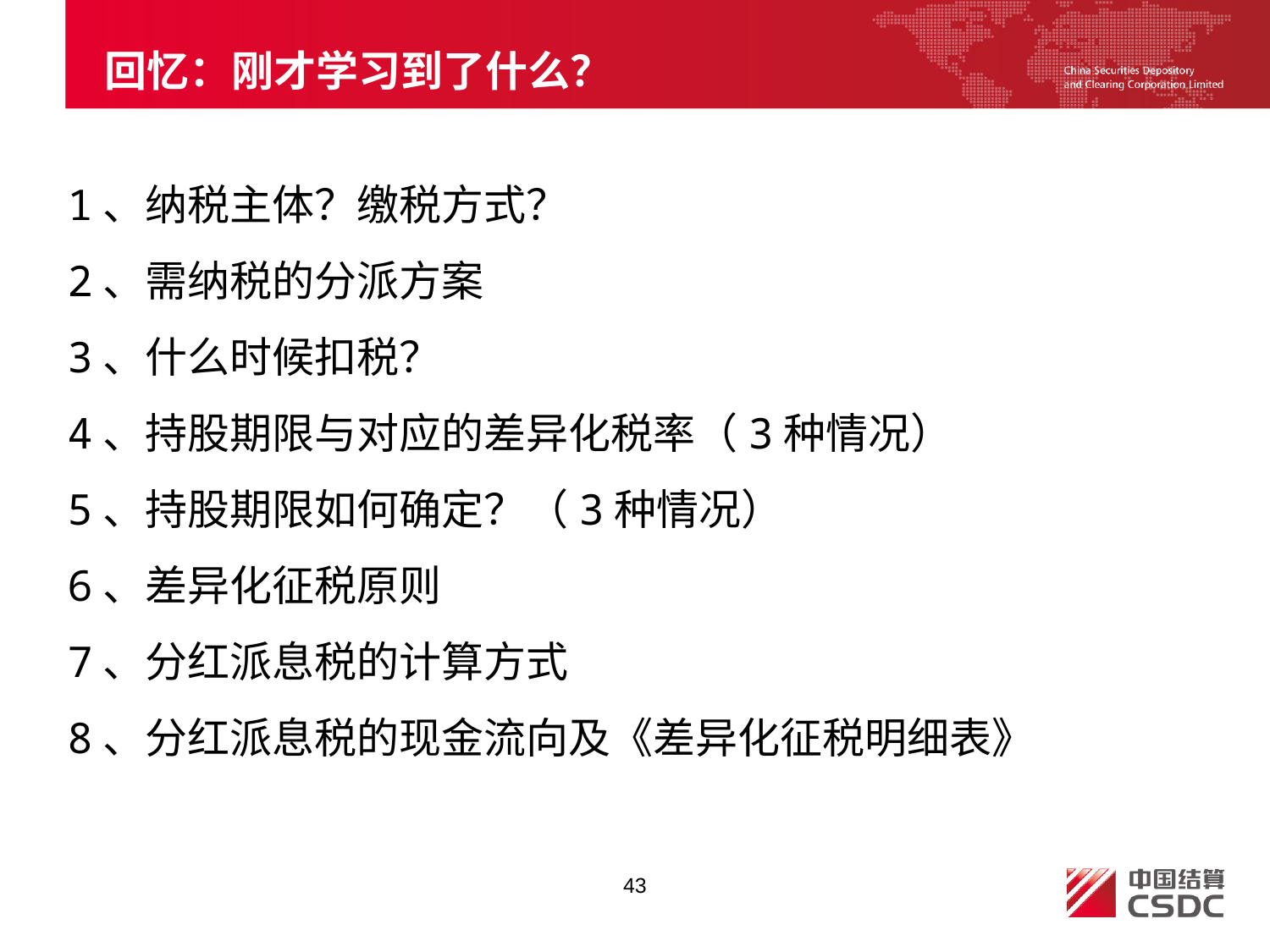

# 回忆：刚才学习到了什么？
1、纳税主体？缴税方式？
2、需纳税的分派方案
3、什么时候扣税？
4、持股期限与对应的差异化税率（3种情况）
5、持股期限如何确定？（3种情况）
6、差异化征税原则
7、分红派息税的计算方式
8、分红派息税的现金流向及《差异化征税明细表》

43